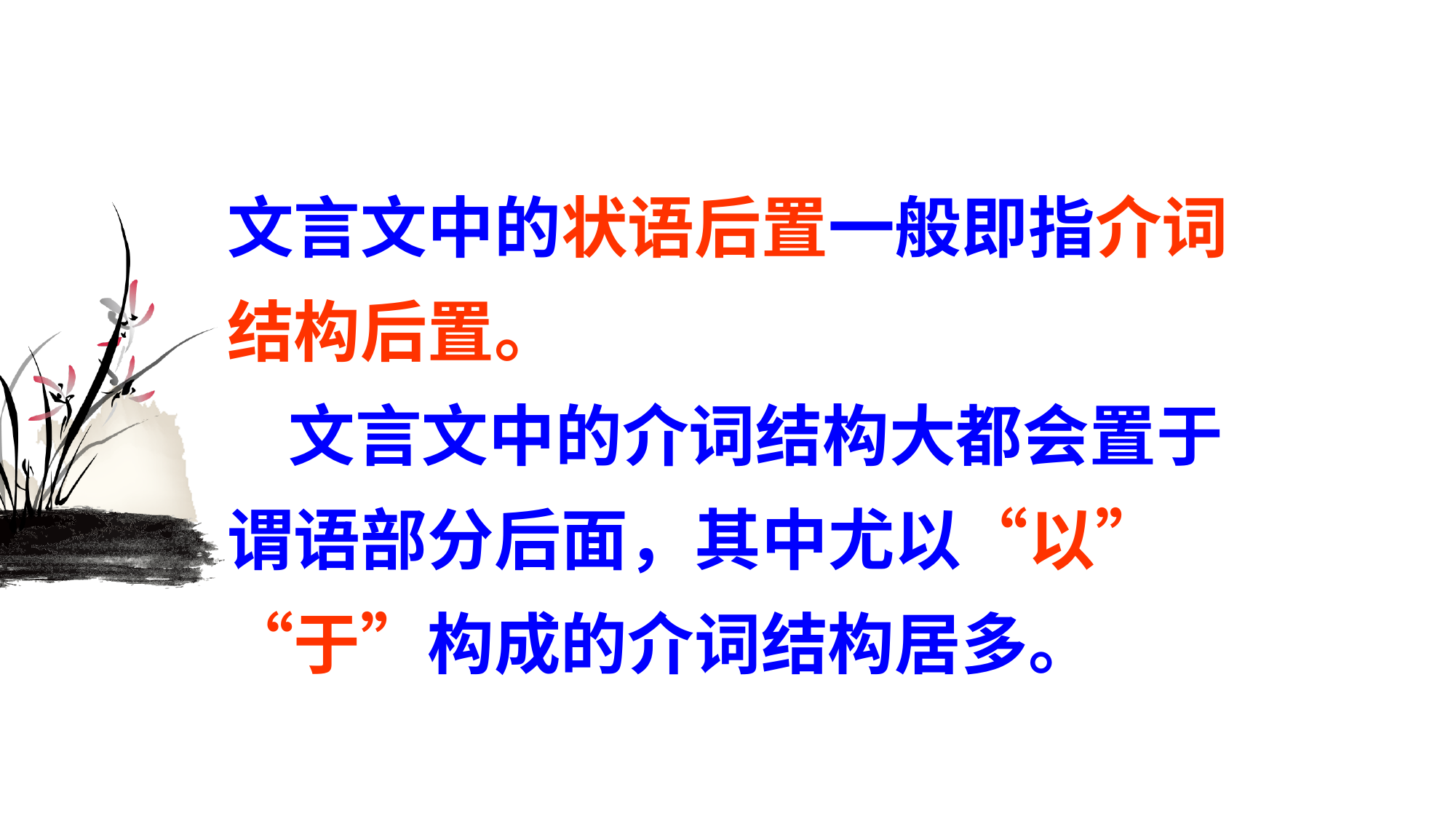

文言文中的状语后置一般即指介词结构后置。
   文言文中的介词结构大都会置于谓语部分后面，其中尤以“以”“于”构成的介词结构居多。